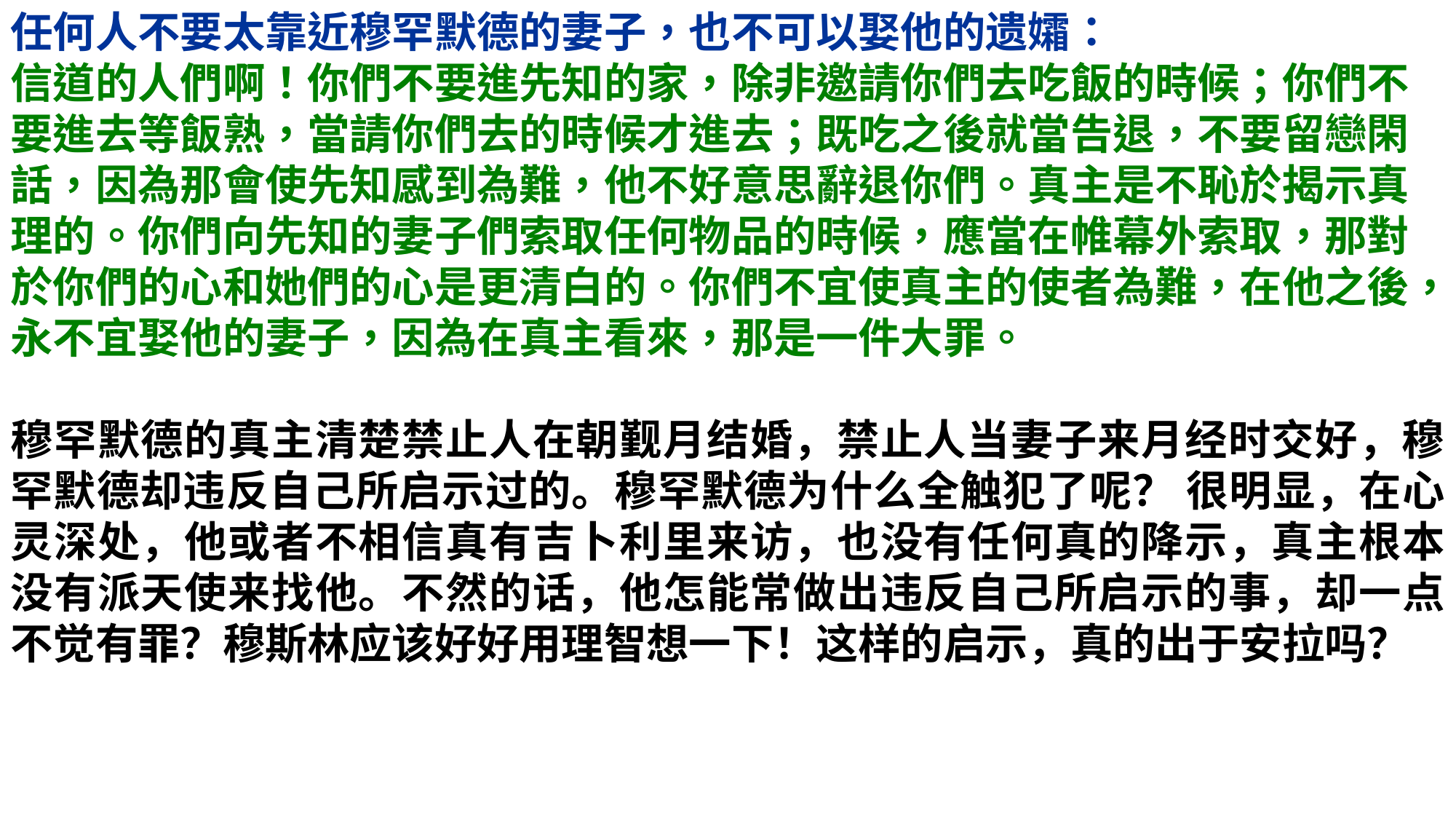

任何人不要太靠近穆罕默德的妻子，也不可以娶他的遗孀：
信道的人們啊！你們不要進先知的家，除非邀請你們去吃飯的時候；你們不要進去等飯熟，當請你們去的時候才進去；既吃之後就當告退，不要留戀閑話，因為那會使先知感到為難，他不好意思辭退你們。真主是不恥於揭示真理的。你們向先知的妻子們索取任何物品的時候，應當在帷幕外索取，那對於你們的心和她們的心是更清白的。你們不宜使真主的使者為難，在他之後，永不宜娶他的妻子，因為在真主看來，那是一件大罪。

穆罕默德的真主清楚禁止人在朝觐月结婚，禁止人当妻子来月经时交好，穆罕默德却违反自己所启示过的。穆罕默德为什么全触犯了呢？ 很明显，在心灵深处，他或者不相信真有吉卜利里来访，也没有任何真的降示，真主根本没有派天使来找他。不然的话，他怎能常做出违反自己所启示的事，却一点不觉有罪？穆斯林应该好好用理智想一下！这样的启示，真的出于安拉吗？